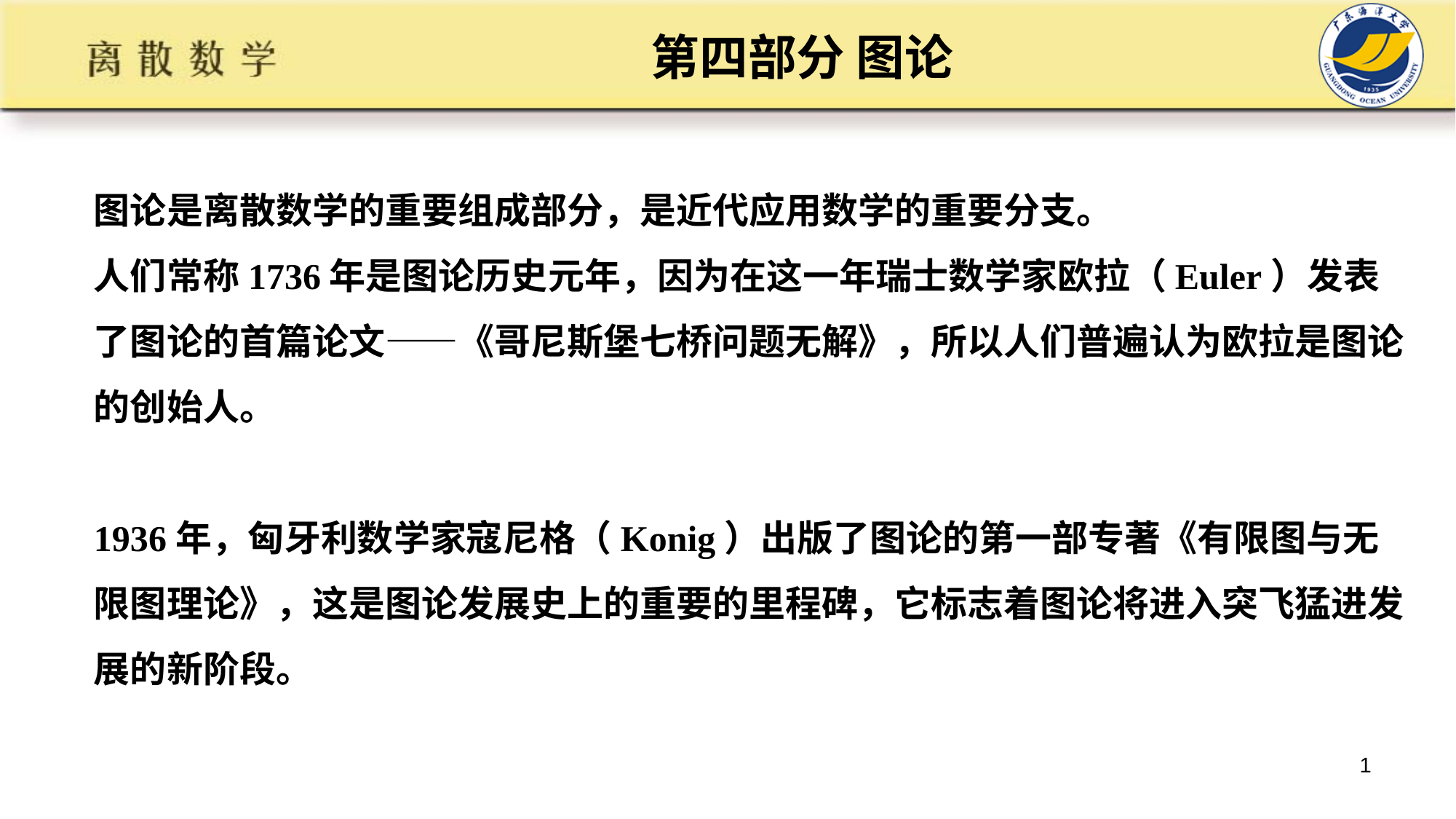

# 第四部分 图论
图论是离散数学的重要组成部分，是近代应用数学的重要分支。
人们常称1736年是图论历史元年，因为在这一年瑞士数学家欧拉（Euler）发表了图论的首篇论文——《哥尼斯堡七桥问题无解》，所以人们普遍认为欧拉是图论的创始人。

1936年，匈牙利数学家寇尼格（Konig）出版了图论的第一部专著《有限图与无限图理论》，这是图论发展史上的重要的里程碑，它标志着图论将进入突飞猛进发展的新阶段。
1